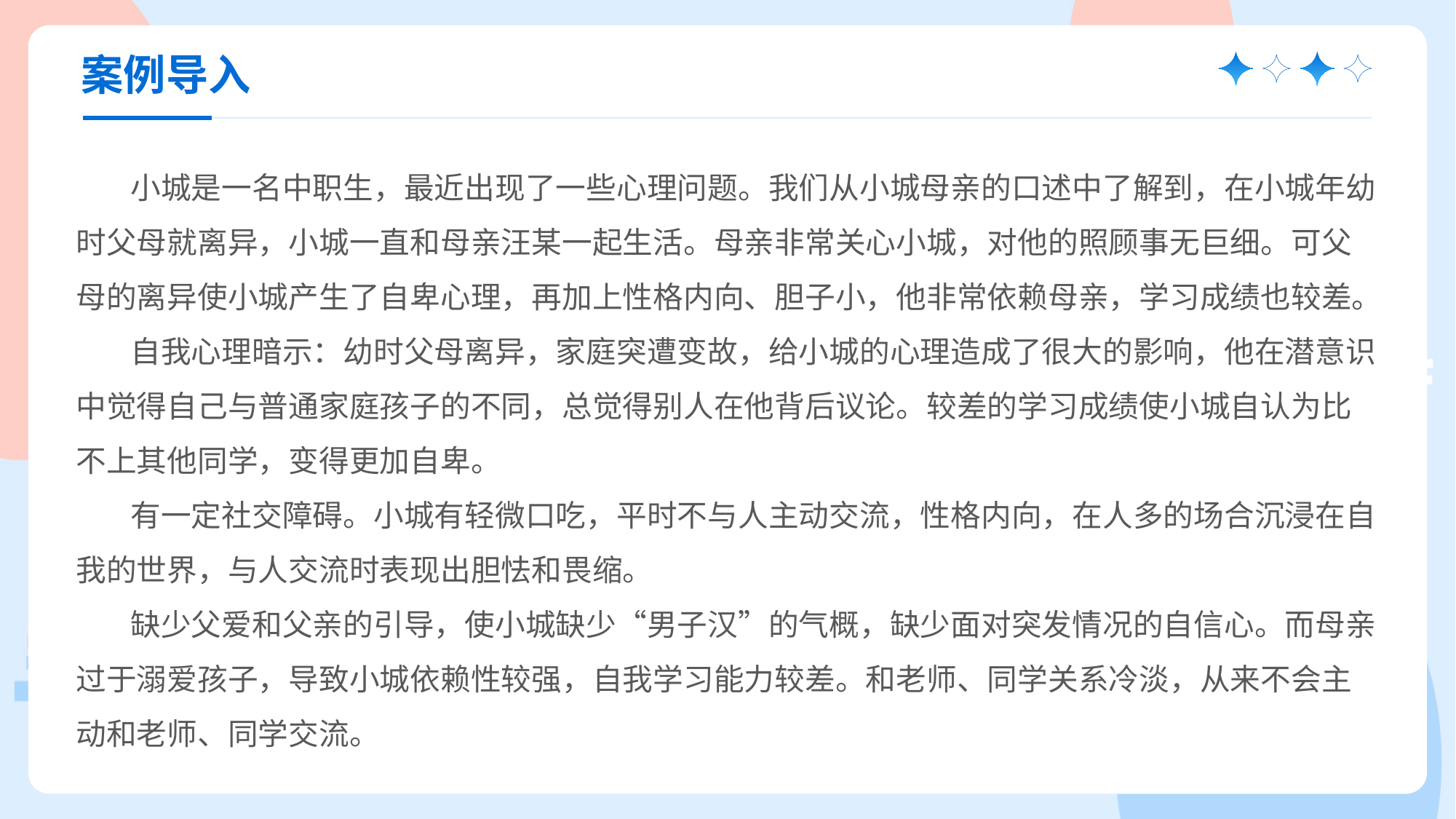

案例导入
小城是一名中职生，最近出现了一些心理问题。我们从小城母亲的口述中了解到，在小城年幼时父母就离异，小城一直和母亲汪某一起生活。母亲非常关心小城，对他的照顾事无巨细。可父母的离异使小城产生了自卑心理，再加上性格内向、胆子小，他非常依赖母亲，学习成绩也较差。
自我心理暗示：幼时父母离异，家庭突遭变故，给小城的心理造成了很大的影响，他在潜意识中觉得自己与普通家庭孩子的不同，总觉得别人在他背后议论。较差的学习成绩使小城自认为比不上其他同学，变得更加自卑。
有一定社交障碍。小城有轻微口吃，平时不与人主动交流，性格内向，在人多的场合沉浸在自我的世界，与人交流时表现出胆怯和畏缩。
缺少父爱和父亲的引导，使小城缺少“男子汉”的气概，缺少面对突发情况的自信心。而母亲过于溺爱孩子，导致小城依赖性较强，自我学习能力较差。和老师、同学关系冷淡，从来不会主动和老师、同学交流。